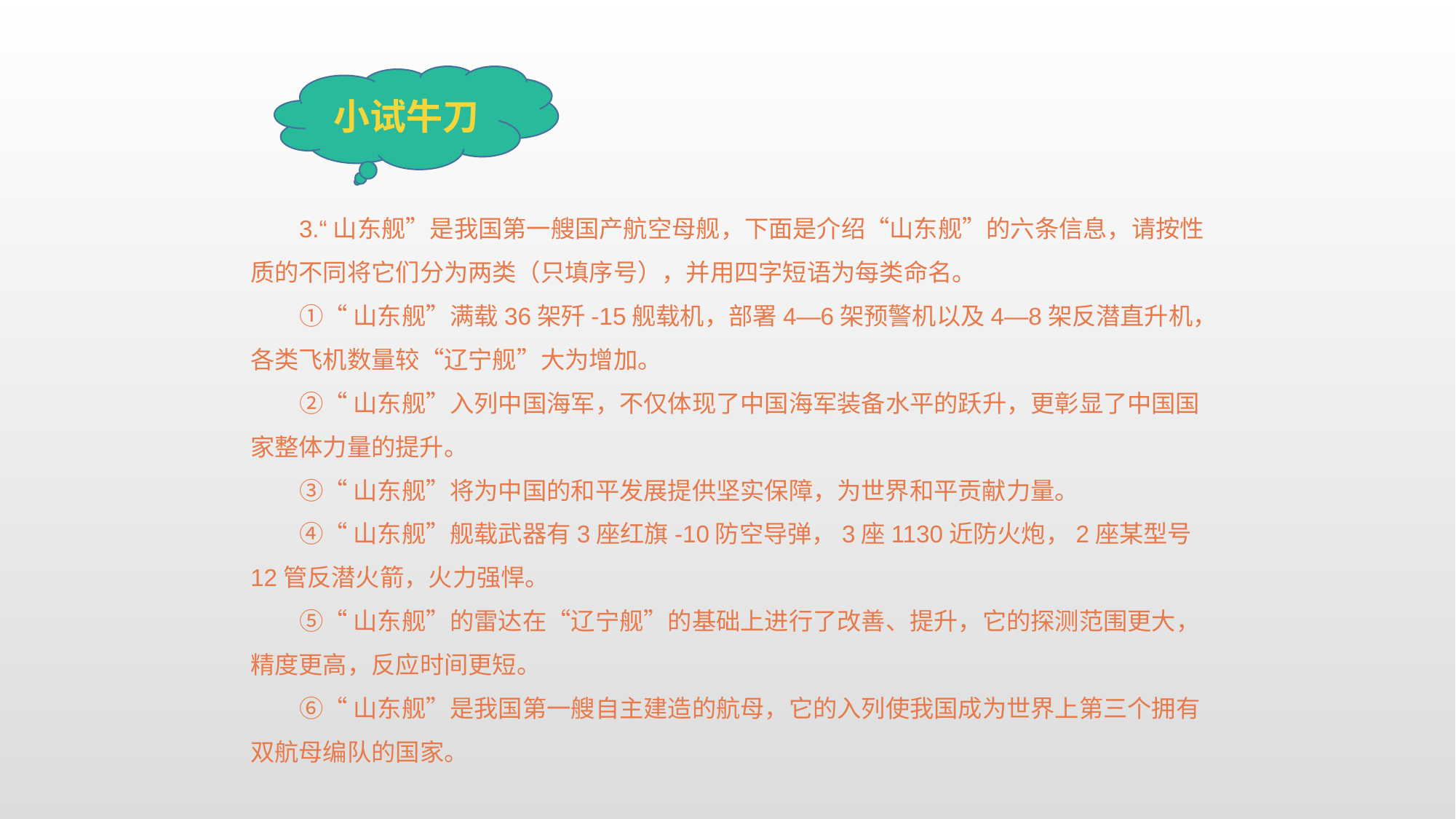

小试牛刀
3.“山东舰”是我国第一艘国产航空母舰，下面是介绍“山东舰”的六条信息，请按性质的不同将它们分为两类（只填序号），并用四字短语为每类命名。
①“山东舰”满载36架歼-15舰载机，部署4—6架预警机以及4—8架反潜直升机，各类飞机数量较“辽宁舰”大为增加。
②“山东舰”入列中国海军，不仅体现了中国海军装备水平的跃升，更彰显了中国国家整体力量的提升。
③“山东舰”将为中国的和平发展提供坚实保障，为世界和平贡献力量。
④“山东舰”舰载武器有3座红旗-10防空导弹，3座1130近防火炮，2座某型号12管反潜火箭，火力强悍。
⑤“山东舰”的雷达在“辽宁舰”的基础上进行了改善、提升，它的探测范围更大，精度更高，反应时间更短。
⑥“山东舰”是我国第一艘自主建造的航母，它的入列使我国成为世界上第三个拥有双航母编队的国家。